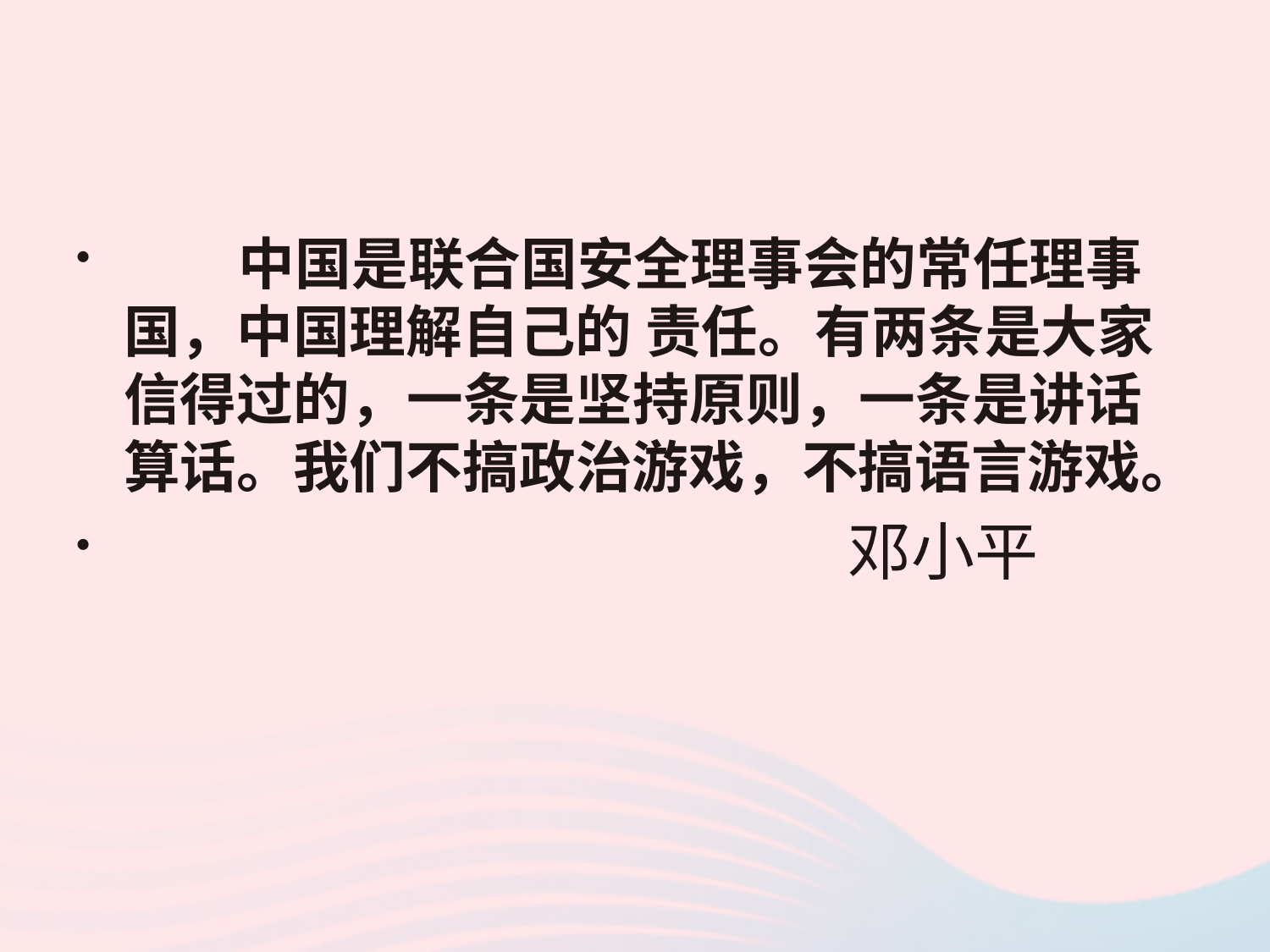

中国是联合国安全理事会的常任理事国，中国理解自己的 责任。有两条是大家信得过的，一条是坚持原则，一条是讲话 算话。我们不搞政治游戏，不搞语言游戏。
                                                                           邓小平